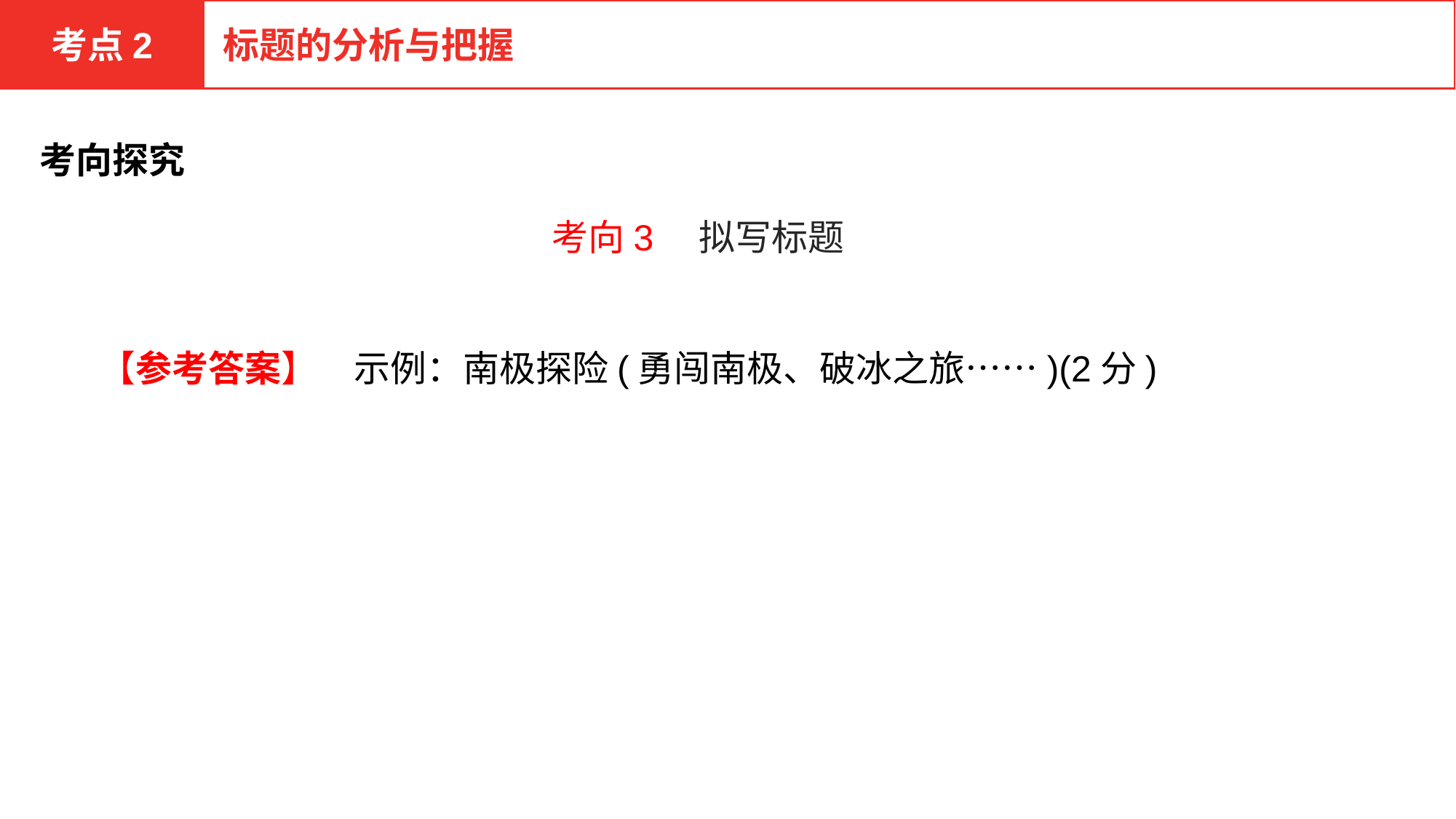

考点2
标题的分析与把握
考向探究
考向3　拟写标题

【参考答案】　示例：南极探险(勇闯南极、破冰之旅……)(2分)